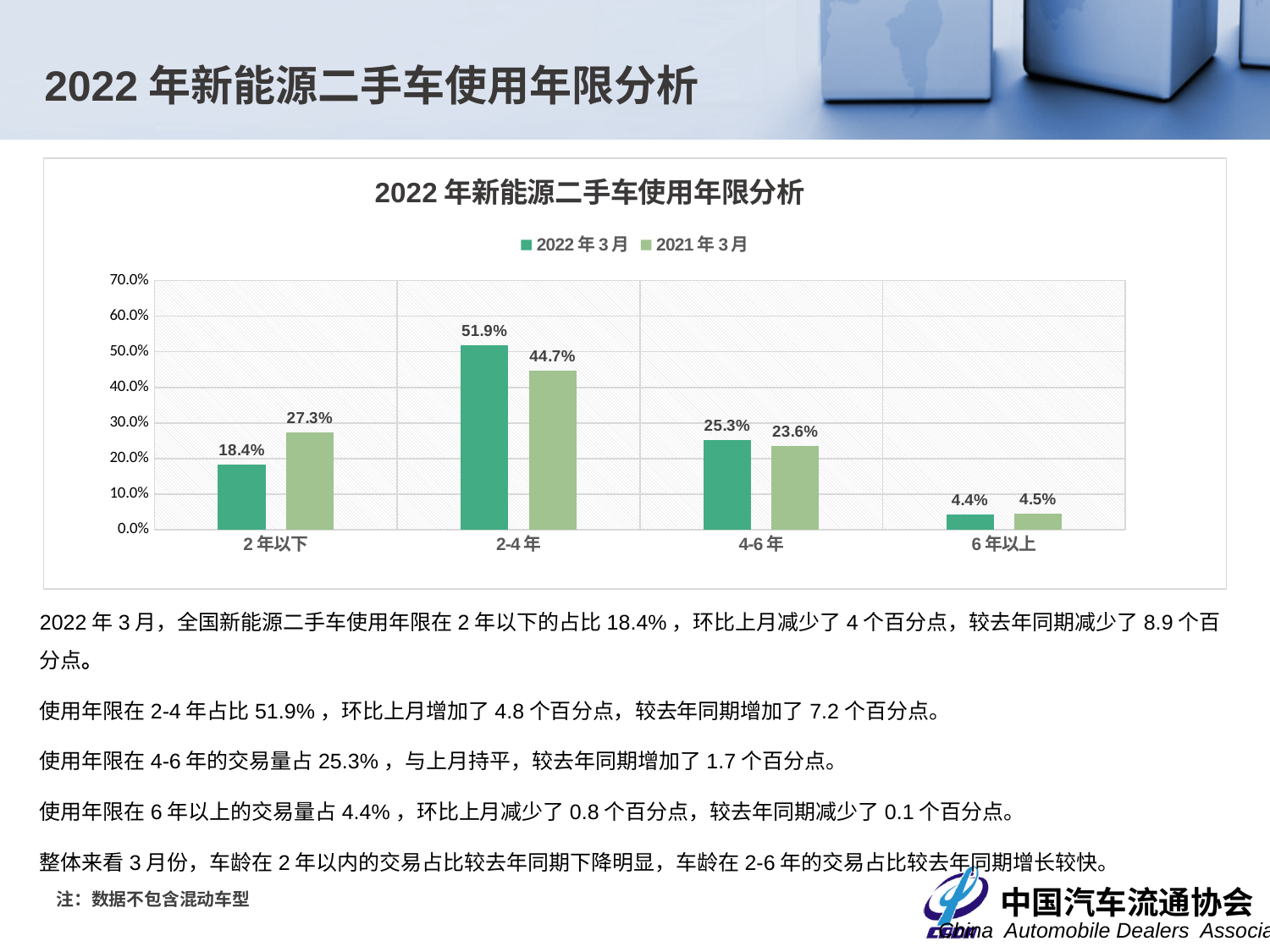

2022年新能源二手车使用年限分析

### Chart: 2022年新能源二手车使用年限分析

| Category | 2022年3月 | 2021年3月 |
|---|---|---|
| 2年以下 | 0.18398722172307078 | 0.2725515463917526 |
| 2-4年 | 0.5192173305380852 | 0.4468427835051546 |
| 4-6年 | 0.2529699510831586 | 0.23550257731958762 |
| 6年以上 | 0.04382549665568534 | 0.045103092783505154 |
2022年3月，全国新能源二手车使用年限在2年以下的占比18.4%，环比上月减少了4个百分点，较去年同期减少了8.9个百分点。
使用年限在2-4年占比51.9%，环比上月增加了4.8个百分点，较去年同期增加了7.2个百分点。
使用年限在4-6年的交易量占25.3%，与上月持平，较去年同期增加了1.7个百分点。
使用年限在6年以上的交易量占4.4%，环比上月减少了0.8个百分点，较去年同期减少了0.1个百分点。
整体来看3月份，车龄在2年以内的交易占比较去年同期下降明显，车龄在2-6年的交易占比较去年同期增长较快。
注：数据不包含混动车型